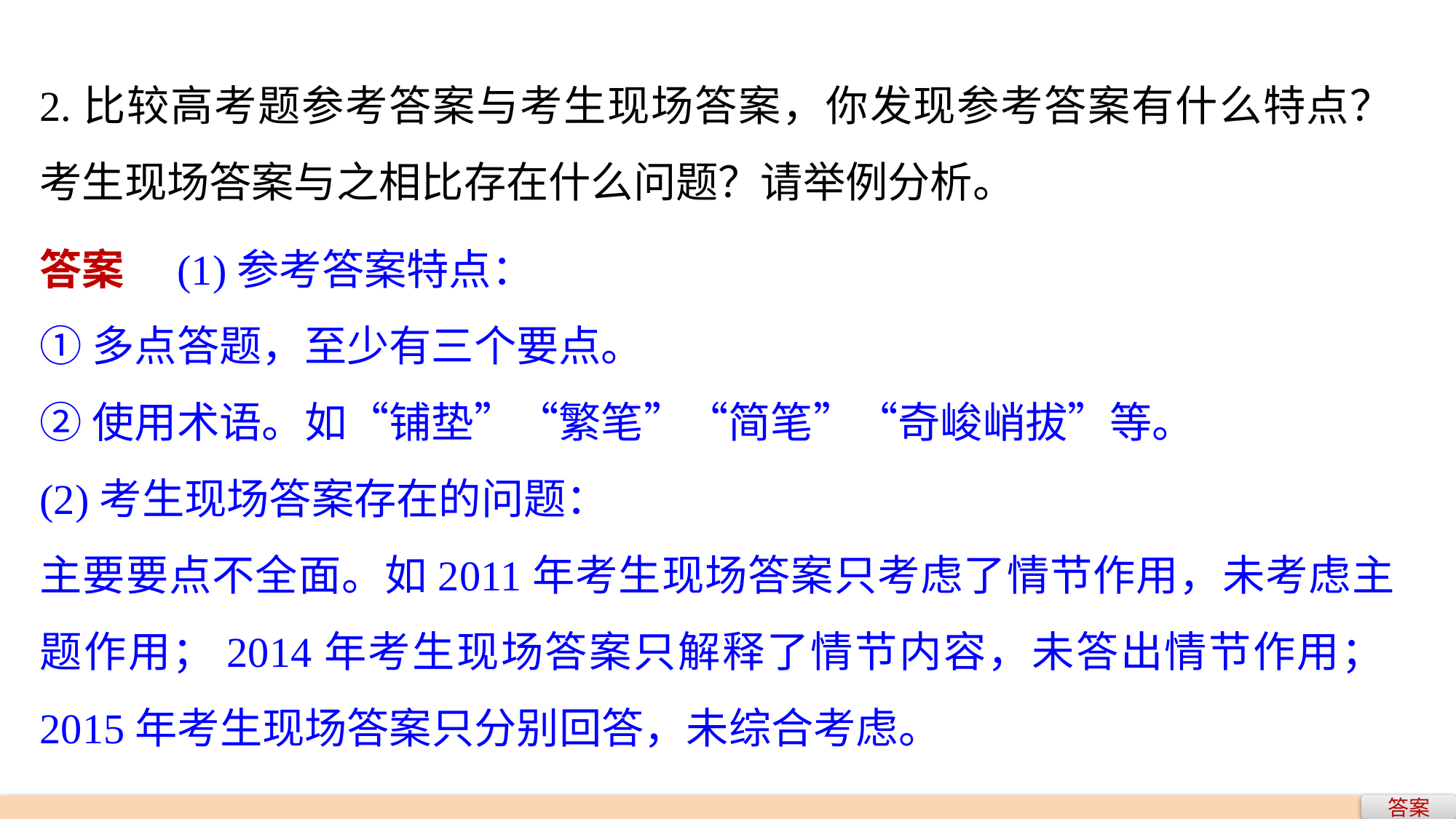

2.比较高考题参考答案与考生现场答案，你发现参考答案有什么特点？考生现场答案与之相比存在什么问题？请举例分析。
答案　(1)参考答案特点：
①多点答题，至少有三个要点。
②使用术语。如“铺垫”“繁笔”“简笔”“奇峻峭拔”等。
(2)考生现场答案存在的问题：
主要要点不全面。如2011年考生现场答案只考虑了情节作用，未考虑主题作用；2014年考生现场答案只解释了情节内容，未答出情节作用；2015年考生现场答案只分别回答，未综合考虑。
答案